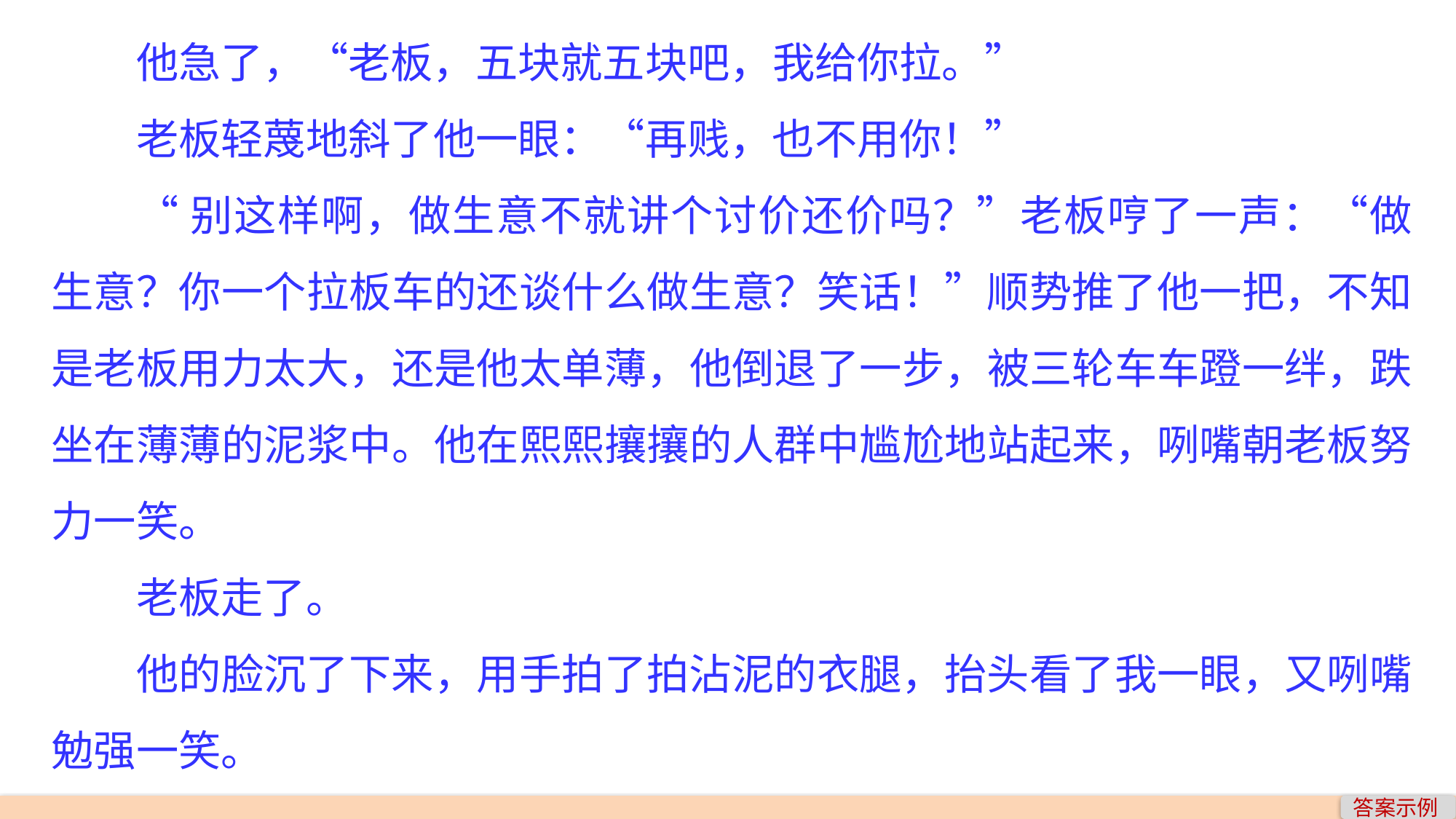

他急了，“老板，五块就五块吧，我给你拉。”
老板轻蔑地斜了他一眼：“再贱，也不用你！”
“别这样啊，做生意不就讲个讨价还价吗？”老板哼了一声：“做生意？你一个拉板车的还谈什么做生意？笑话！”顺势推了他一把，不知是老板用力太大，还是他太单薄，他倒退了一步，被三轮车车蹬一绊，跌坐在薄薄的泥浆中。他在熙熙攘攘的人群中尴尬地站起来，咧嘴朝老板努力一笑。
老板走了。
他的脸沉了下来，用手拍了拍沾泥的衣腿，抬头看了我一眼，又咧嘴勉强一笑。
答案示例